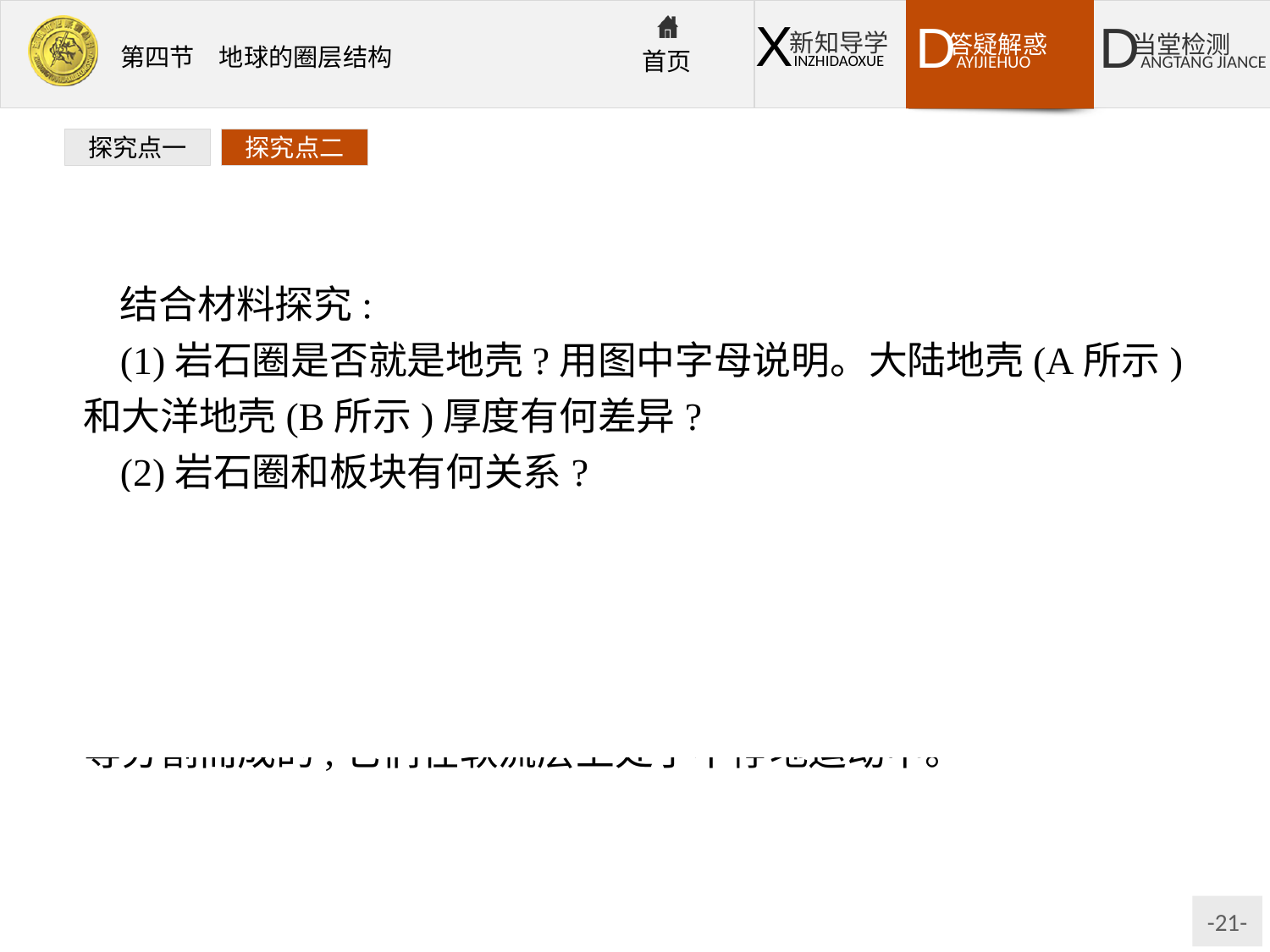

探究点一
探究点二
结合材料探究:
(1)岩石圈是否就是地壳?用图中字母说明。大陆地壳(A所示)和大洋地壳(B所示)厚度有何差异?
(2)岩石圈和板块有何关系?
提示:(1)岩石圈不同于地壳,岩石圈包括地壳(图中字母A和B所示)和上地幔顶部(图中字母C所示)。大陆地壳厚度大于大洋地壳。
(2)板块构造学说中所说的板块是岩石圈被海岭、海沟、造山带等分割而成的,它们在软流层上处于不停地运动中。